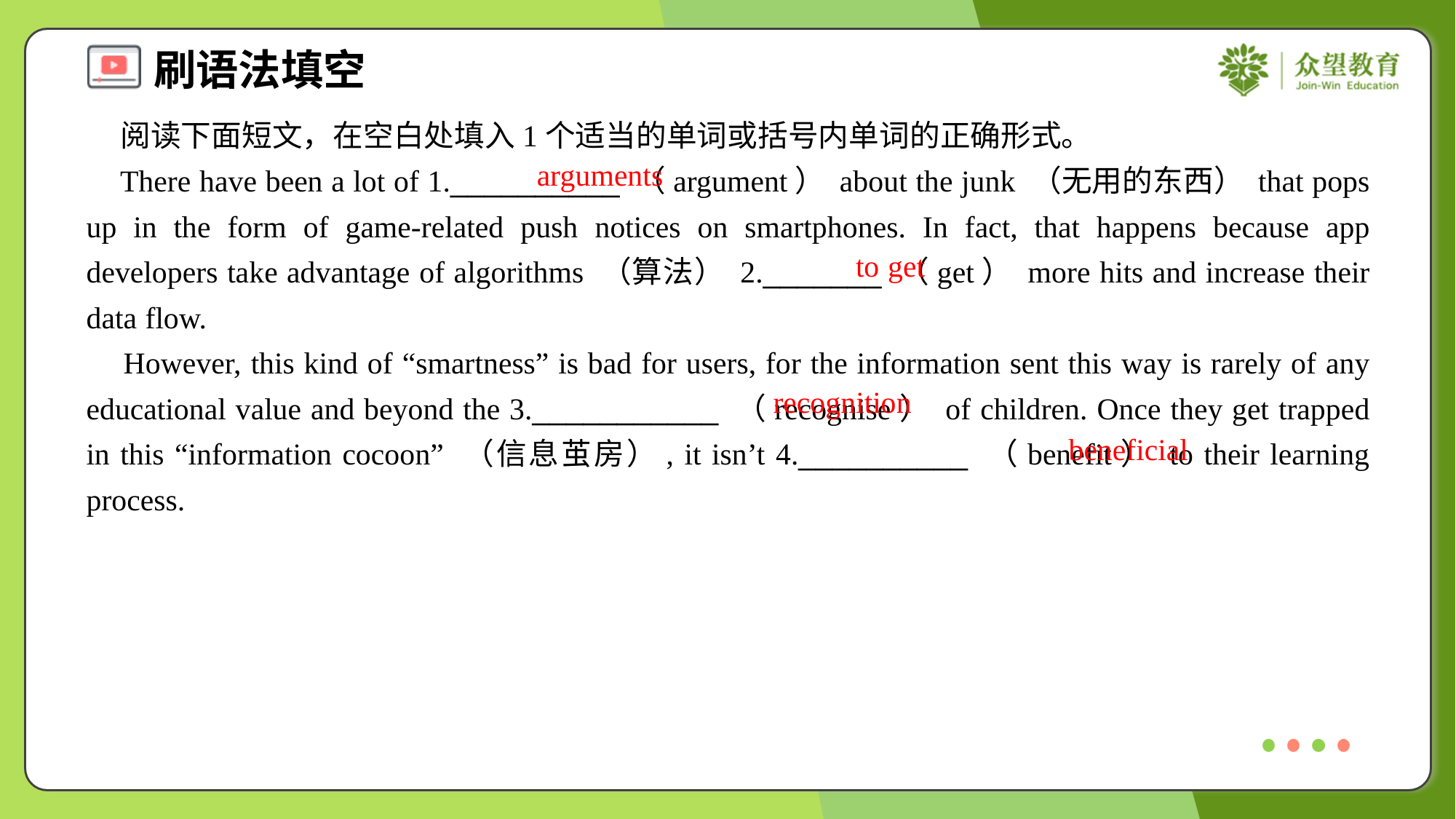

阅读下面短文，在空白处填入1个适当的单词或括号内单词的正确形式。
    There have been a lot of 1.__________ （argument） about the junk （无用的东西） that pops up in the form of game-related push notices on smartphones. In fact, that happens because app developers take advantage of algorithms （算法） 2._______ （get） more hits and increase their data flow.
    However, this kind of “smartness” is bad for users, for the information sent this way is rarely of any educational value and beyond the 3.___________ （recognise） of children. Once they get trapped in this “information cocoon” （信息茧房）, it isn’t 4.__________ （benefit） to their learning process.
arguments
to get
recognition
beneficial